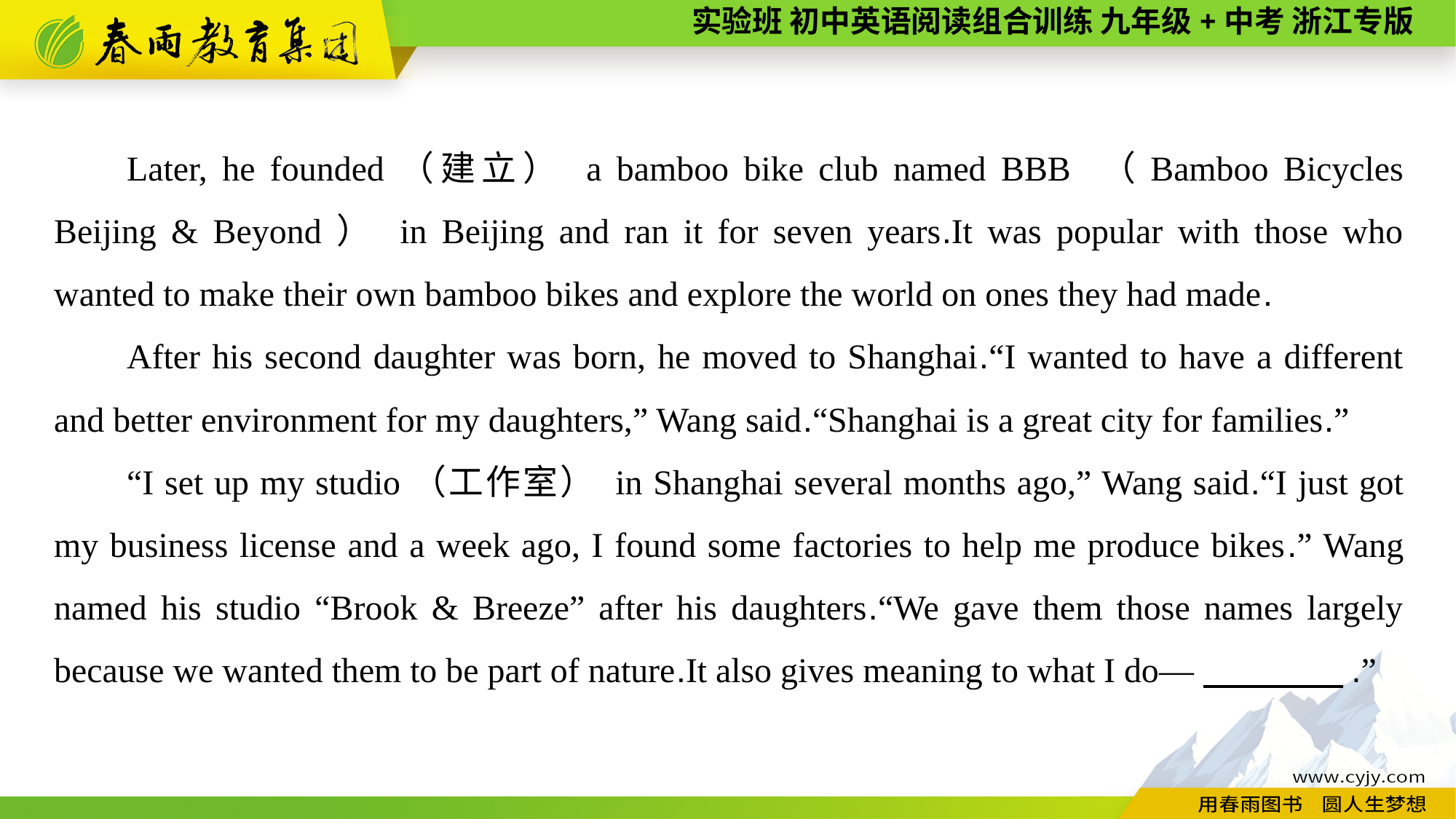

Later, he founded（建立） a bamboo bike club named BBB （Bamboo Bicycles Beijing & Beyond） in Beijing and ran it for seven years.It was popular with those who wanted to make their own bamboo bikes and explore the world on ones they had made.
After his second daughter was born, he moved to Shanghai.“I wanted to have a different and better environment for my daughters,” Wang said.“Shanghai is a great city for families.”
“I set up my studio（工作室） in Shanghai several months ago,” Wang said.“I just got my business license and a week ago, I found some factories to help me produce bikes.” Wang named his studio “Brook & Breeze” after his daughters.“We gave them those names largely because we wanted them to be part of nature.It also gives meaning to what I do—　　　　.”